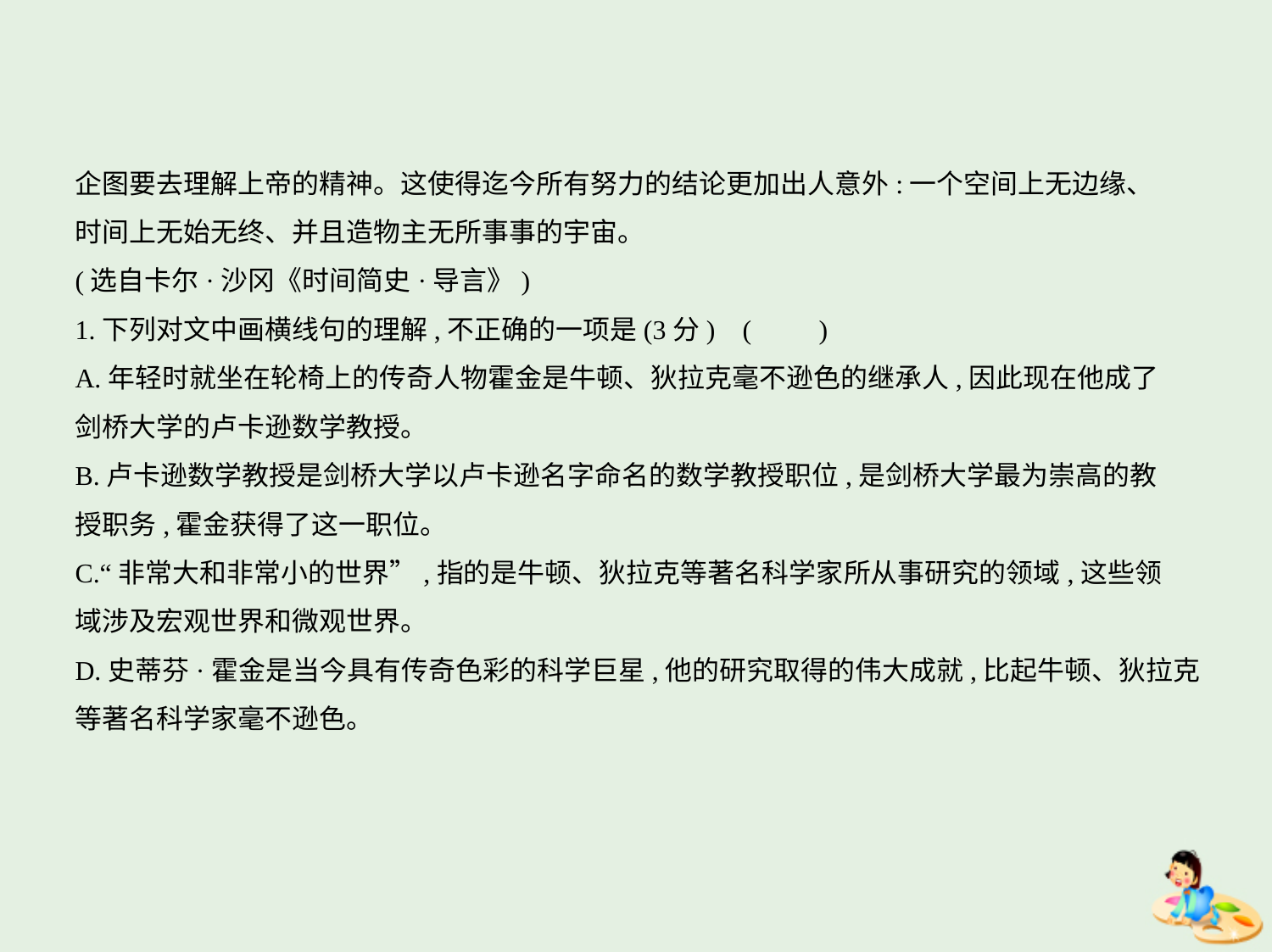

企图要去理解上帝的精神。这使得迄今所有努力的结论更加出人意外:一个空间上无边缘、
时间上无始无终、并且造物主无所事事的宇宙。
(选自卡尔·沙冈《时间简史·导言》)
1.下列对文中画横线句的理解,不正确的一项是(3分) (　　)
A.年轻时就坐在轮椅上的传奇人物霍金是牛顿、狄拉克毫不逊色的继承人,因此现在他成了
剑桥大学的卢卡逊数学教授。
B.卢卡逊数学教授是剑桥大学以卢卡逊名字命名的数学教授职位,是剑桥大学最为崇高的教
授职务,霍金获得了这一职位。
C.“非常大和非常小的世界”,指的是牛顿、狄拉克等著名科学家所从事研究的领域,这些领
域涉及宏观世界和微观世界。
D.史蒂芬·霍金是当今具有传奇色彩的科学巨星,他的研究取得的伟大成就,比起牛顿、狄拉克
等著名科学家毫不逊色。